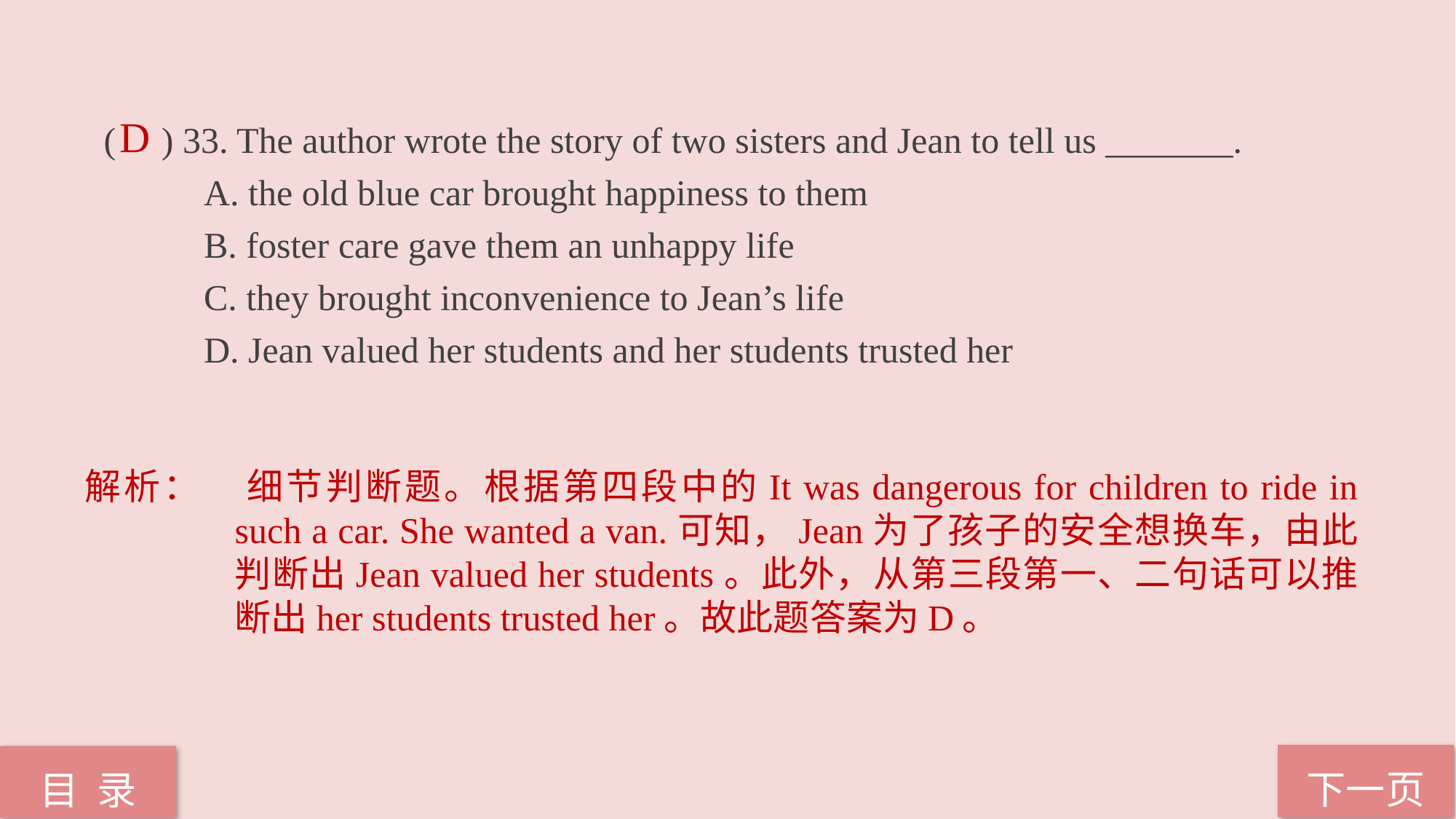

(     ) 33. The author wrote the story of two sisters and Jean to tell us _______.
           A. the old blue car brought happiness to them
           B. foster care gave them an unhappy life
           C. they brought inconvenience to Jean’s life
           D. Jean valued her students and her students trusted her
D
解析：	细节判断题。根据第四段中的It was dangerous for children to ride in such a car. She wanted a van.可知，Jean为了孩子的安全想换车，由此判断出Jean valued her students。此外，从第三段第一、二句话可以推断出her students trusted her。故此题答案为D。